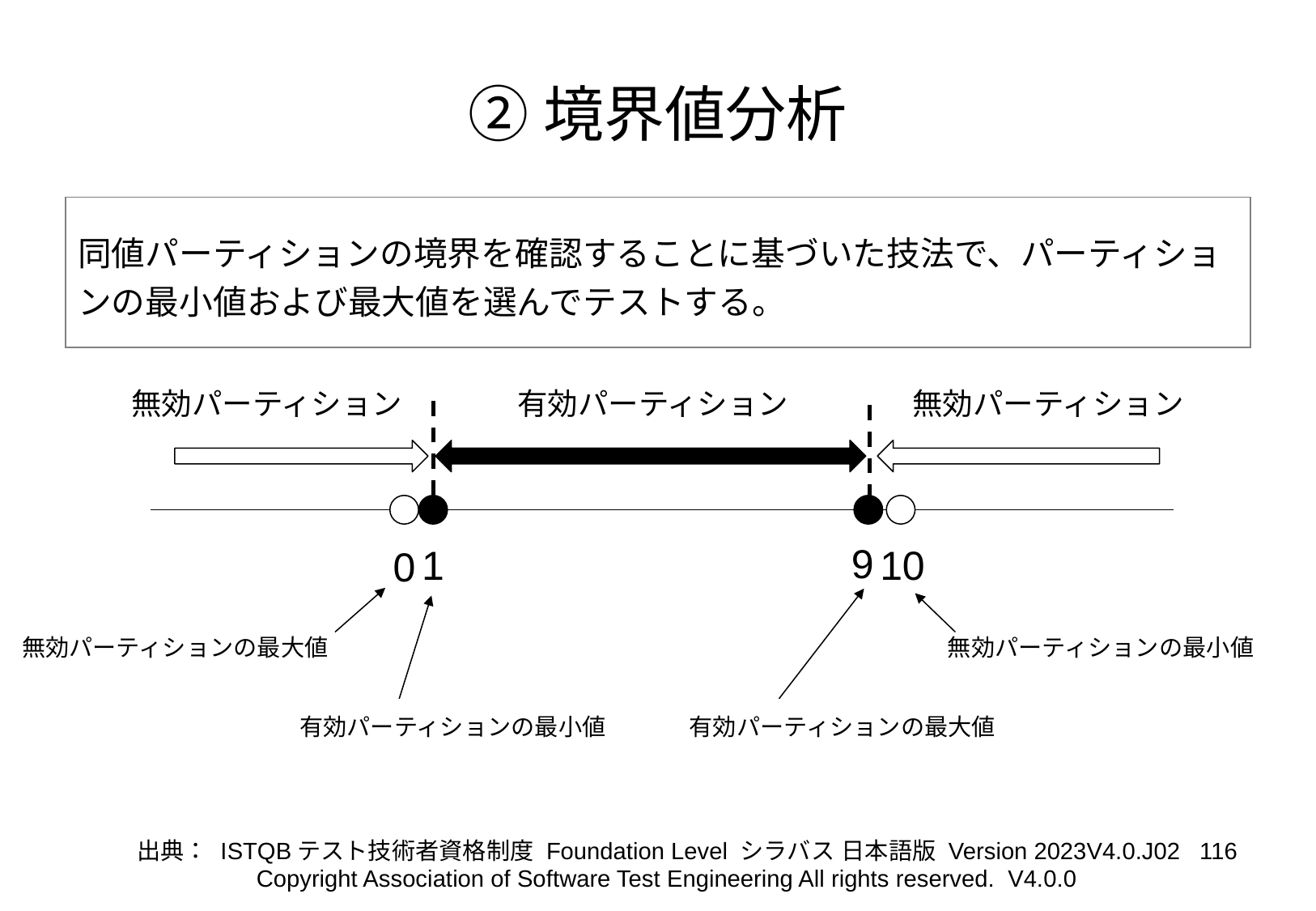

# ②境界値分析
同値パーティションの境界を確認することに基づいた技法で、パーティションの最小値および最大値を選んでテストする。
無効パーティション
有効パーティション
無効パーティション

9
10
1
0
無効パーティションの最大値
無効パーティションの最小値
有効パーティションの最大値
有効パーティションの最小値
116
出典： ISTQBテスト技術者資格制度 Foundation Level シラバス 日本語版 Version 2023V4.0.J02
Copyright Association of Software Test Engineering All rights reserved.  V4.0.0